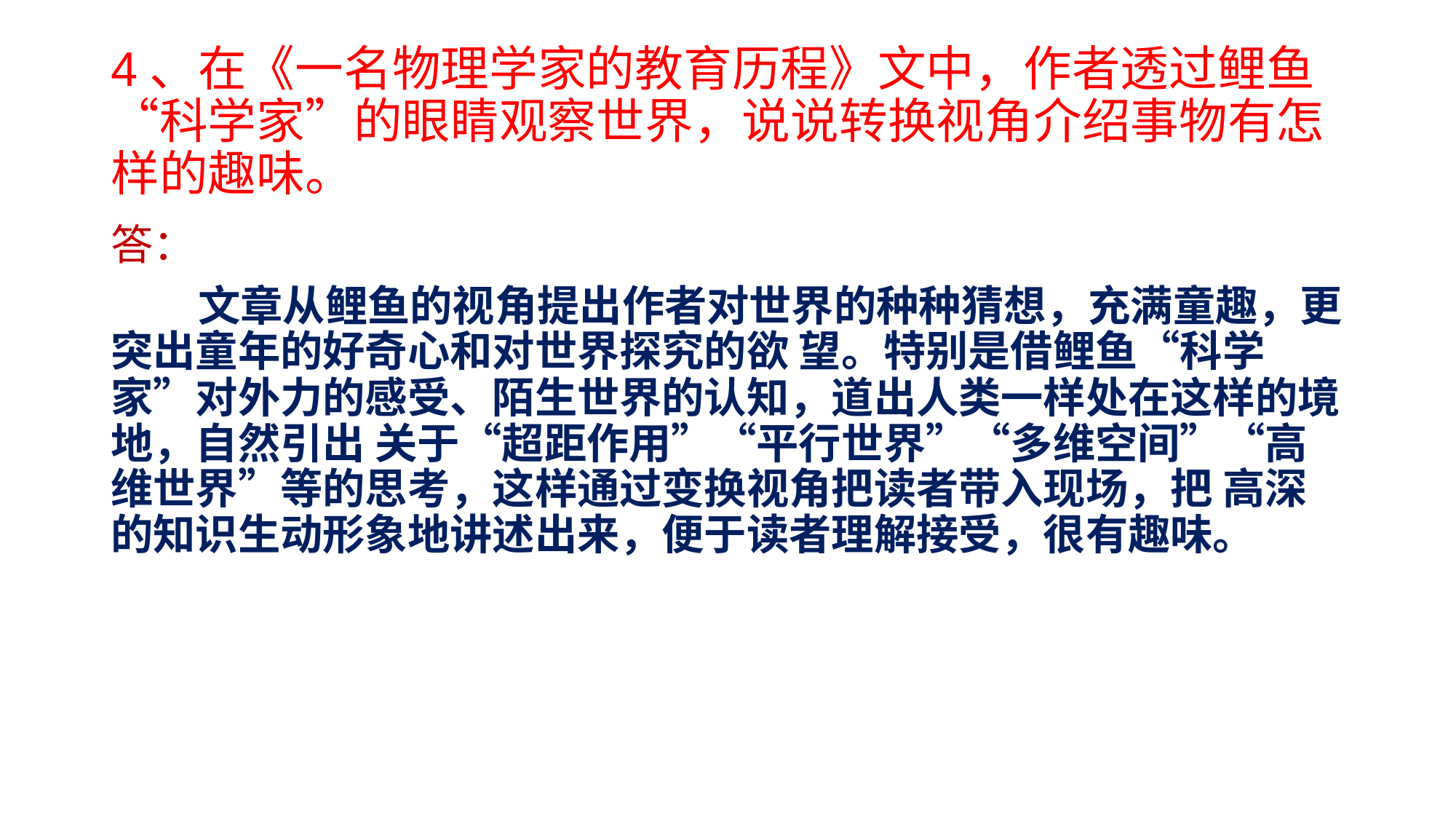

# 4、在《一名物理学家的教育历程》文中，作者透过鲤鱼“科学家”的眼睛观察世界，说说转换视角介绍事物有怎样的趣味。
答：
        文章从鲤鱼的视角提出作者对世界的种种猜想，充满童趣，更突出童年的好奇心和对世界探究的欲 望。特别是借鲤鱼“科学家”对外力的感受、陌生世界的认知，道出人类一样处在这样的境地，自然引出 关于“超距作用”“平行世界”“多维空间”“高维世界”等的思考，这样通过变换视角把读者带入现场，把 高深的知识生动形象地讲述出来，便于读者理解接受，很有趣味。